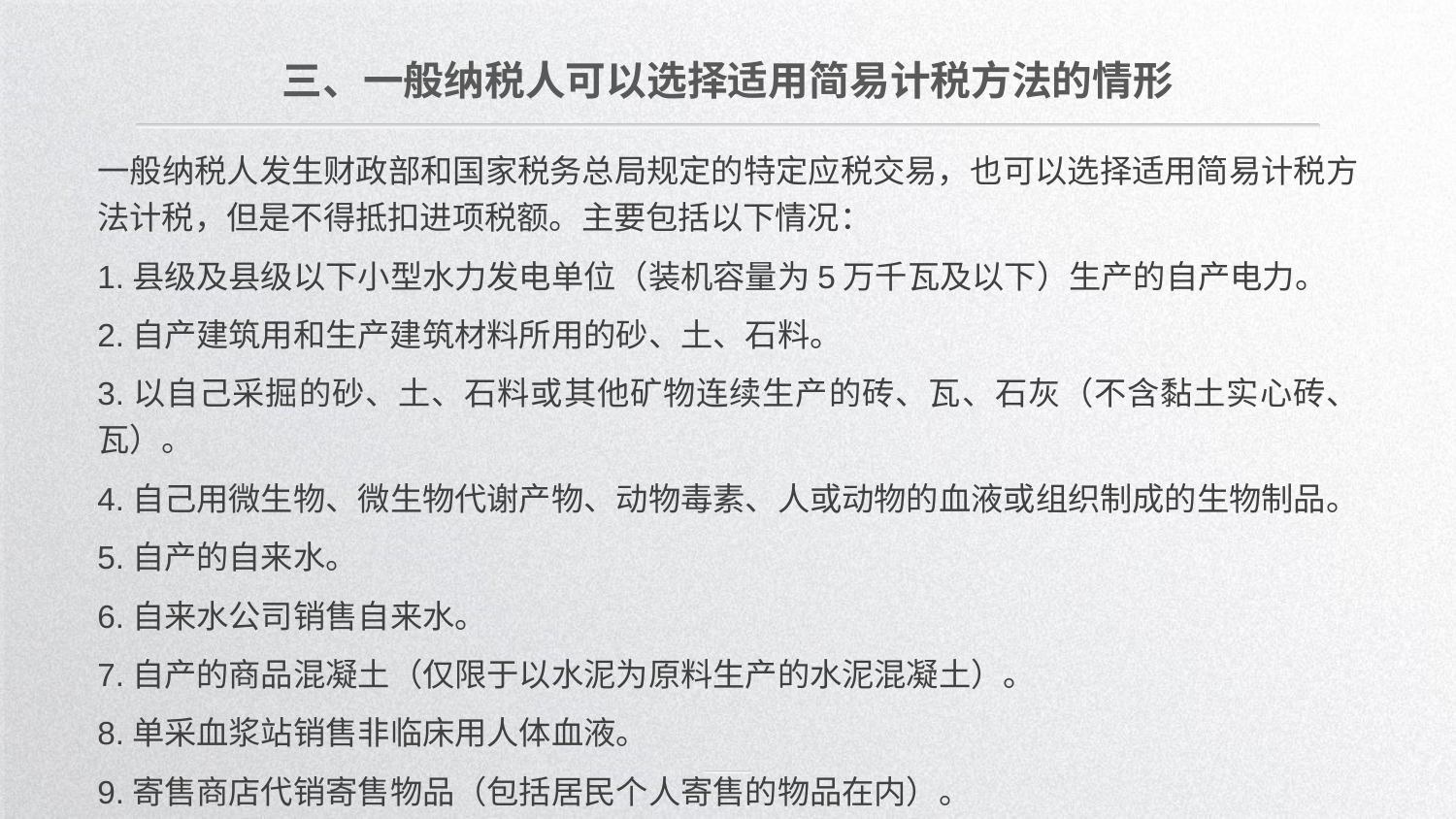

三、一般纳税人可以选择适用简易计税方法的情形
一般纳税人发生财政部和国家税务总局规定的特定应税交易，也可以选择适用简易计税方法计税，但是不得抵扣进项税额。主要包括以下情况：
1.县级及县级以下小型水力发电单位（装机容量为5万千瓦及以下）生产的自产电力。
2.自产建筑用和生产建筑材料所用的砂、土、石料。
3.以自己采掘的砂、土、石料或其他矿物连续生产的砖、瓦、石灰（不含黏土实心砖、瓦）。
4.自己用微生物、微生物代谢产物、动物毒素、人或动物的血液或组织制成的生物制品。
5.自产的自来水。
6.自来水公司销售自来水。
7.自产的商品混凝土（仅限于以水泥为原料生产的水泥混凝土）。
8.单采血浆站销售非临床用人体血液。
9.寄售商店代销寄售物品（包括居民个人寄售的物品在内）。